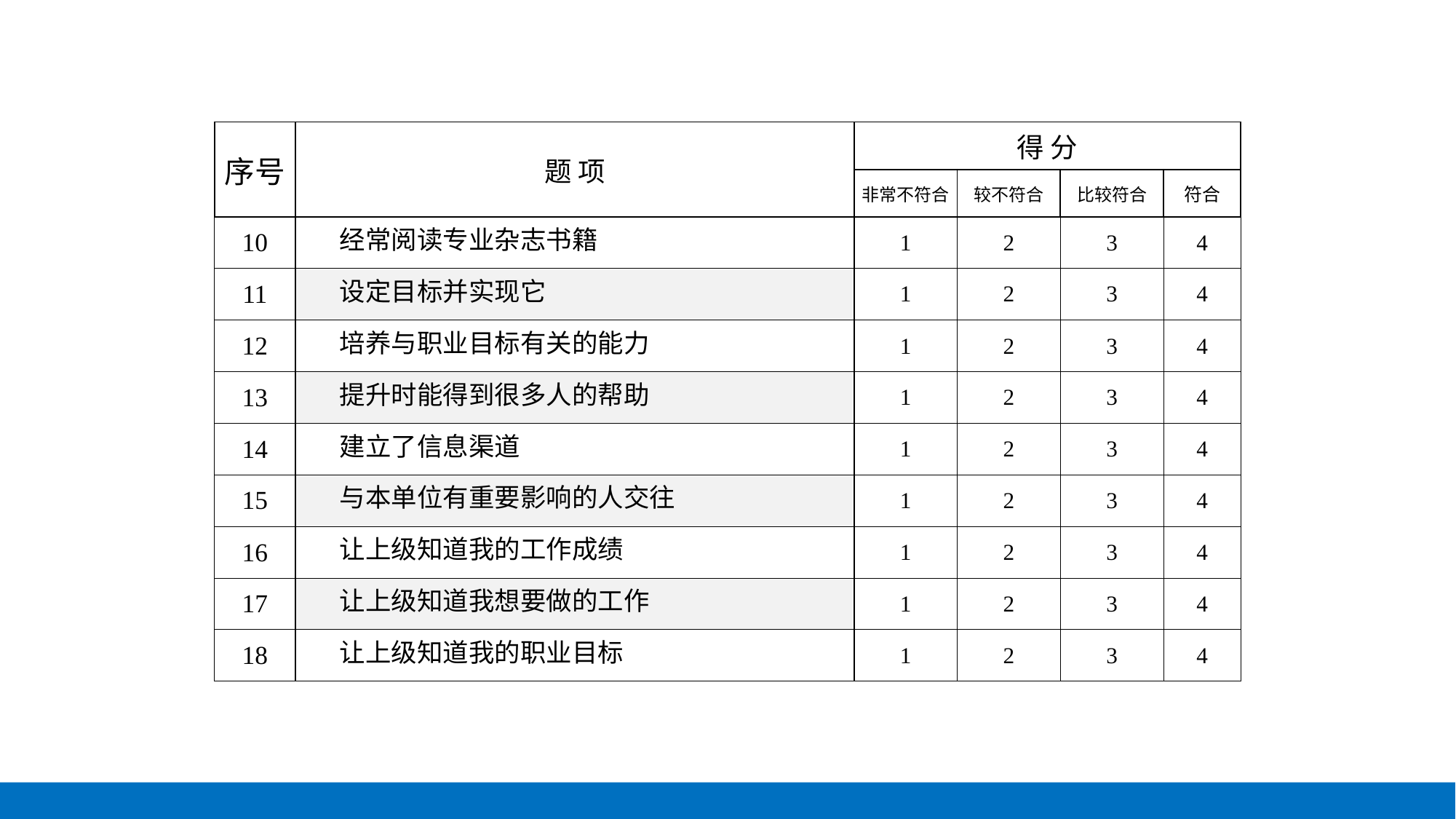

| 序号 | 题 项 | 得 分 |  |  |  |
| --- | --- | --- | --- | --- | --- |
|  |  | 非常不符合 | 较不符合 | 比较符合 | 符合 |
| 10 | 经常阅读专业杂志书籍 | 1 | 2 | 3 | 4 |
| 11 | 设定目标并实现它 | 1 | 2 | 3 | 4 |
| 12 | 培养与职业目标有关的能力 | 1 | 2 | 3 | 4 |
| 13 | 提升时能得到很多人的帮助 | 1 | 2 | 3 | 4 |
| 14 | 建立了信息渠道 | 1 | 2 | 3 | 4 |
| 15 | 与本单位有重要影响的人交往 | 1 | 2 | 3 | 4 |
| 16 | 让上级知道我的工作成绩 | 1 | 2 | 3 | 4 |
| 17 | 让上级知道我想要做的工作 | 1 | 2 | 3 | 4 |
| 18 | 让上级知道我的职业目标 | 1 | 2 | 3 | 4 |